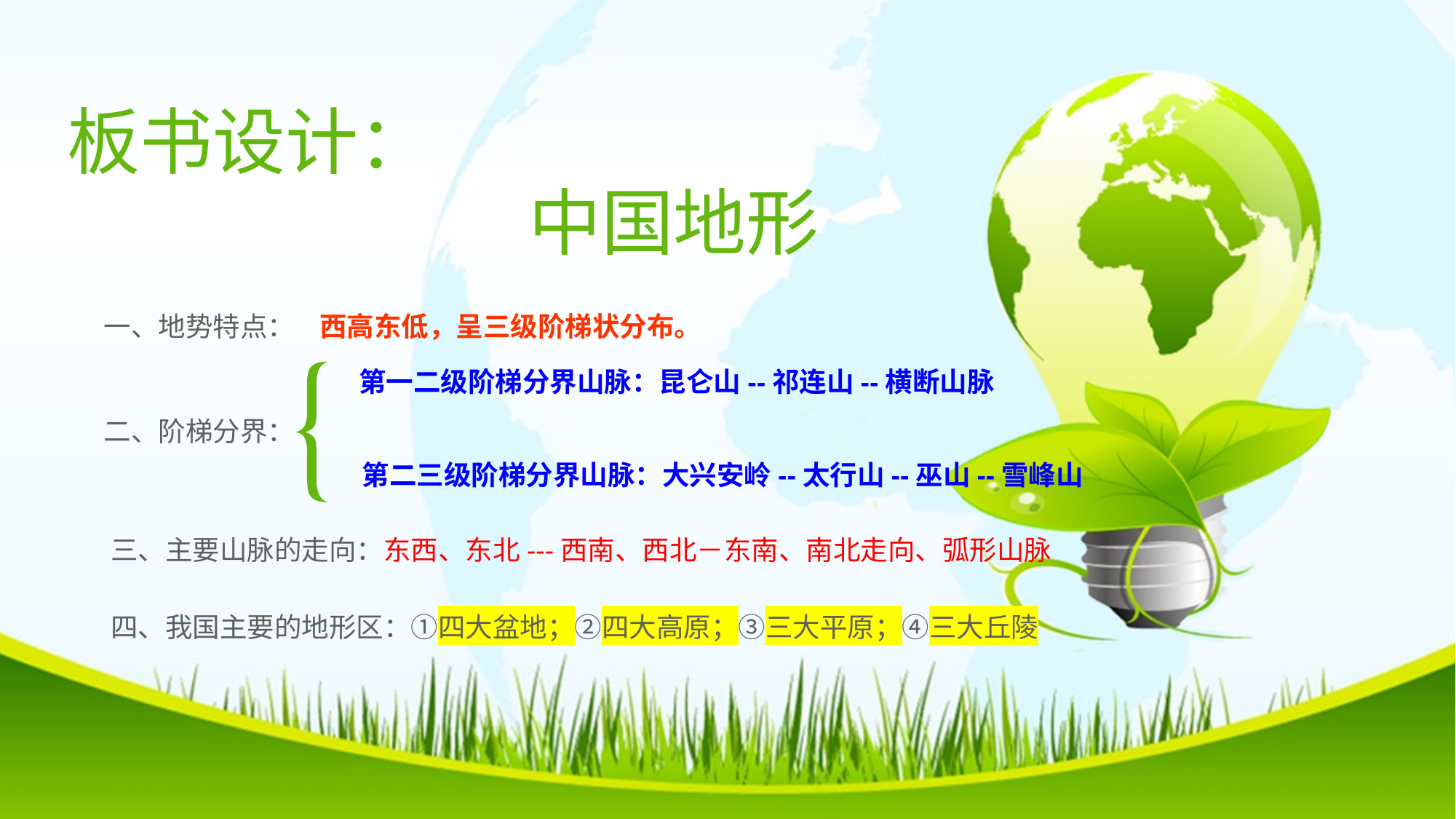

# 板书设计：
中国地形
一、地势特点：    西高东低，呈三级阶梯状分布。

第一二级阶梯分界山脉：昆仑山--祁连山--横断山脉

二、阶梯分界：
 第二三级阶梯分界山脉：大兴安岭--太行山--巫山--雪峰山
三、主要山脉的走向：东西、东北---西南、西北－东南、南北走向、弧形山脉

四、我国主要的地形区：①四大盆地；②四大高原；③三大平原；④三大丘陵